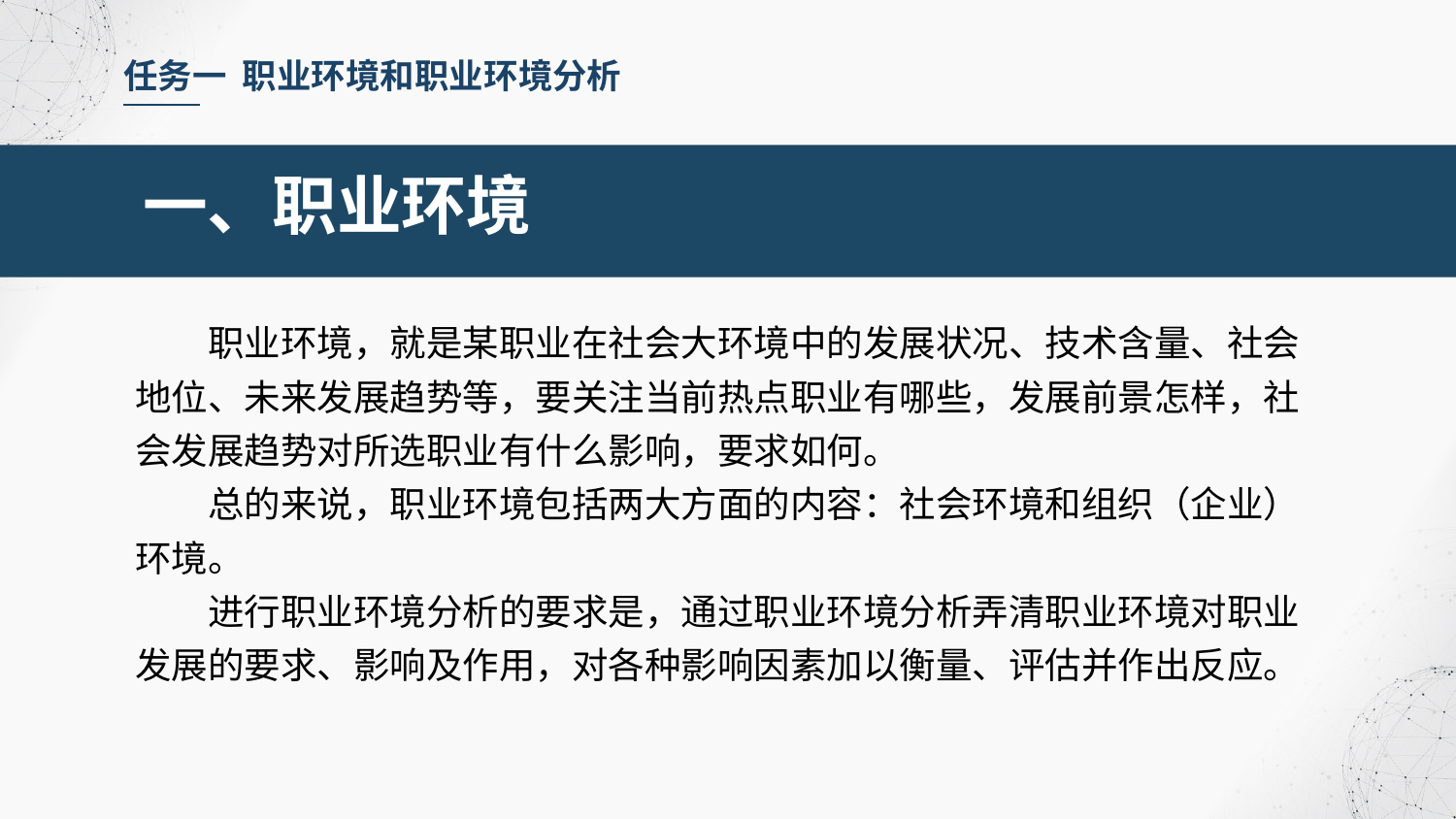

任务一  职业环境和职业环境分析

一、职业环境
职业环境，就是某职业在社会大环境中的发展状况、技术含量、社会地位、未来发展趋势等，要关注当前热点职业有哪些，发展前景怎样，社会发展趋势对所选职业有什么影响，要求如何。
总的来说，职业环境包括两大方面的内容：社会环境和组织（企业）环境。
进行职业环境分析的要求是，通过职业环境分析弄清职业环境对职业发展的要求、影响及作用，对各种影响因素加以衡量、评估并作出反应。